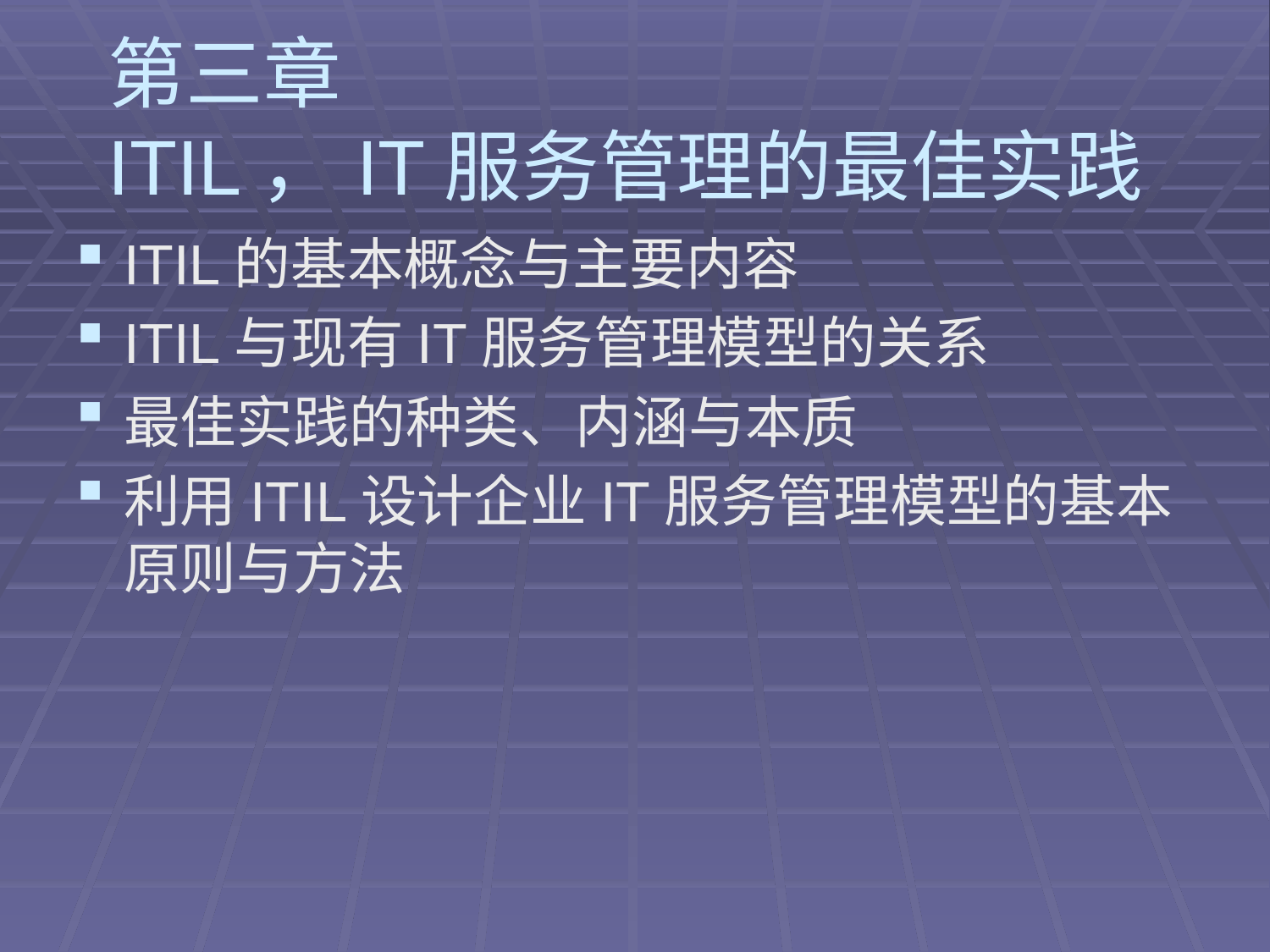

# 第三章 ITIL，IT服务管理的最佳实践
ITIL的基本概念与主要内容
ITIL与现有IT服务管理模型的关系
最佳实践的种类、内涵与本质
利用ITIL设计企业IT服务管理模型的基本原则与方法